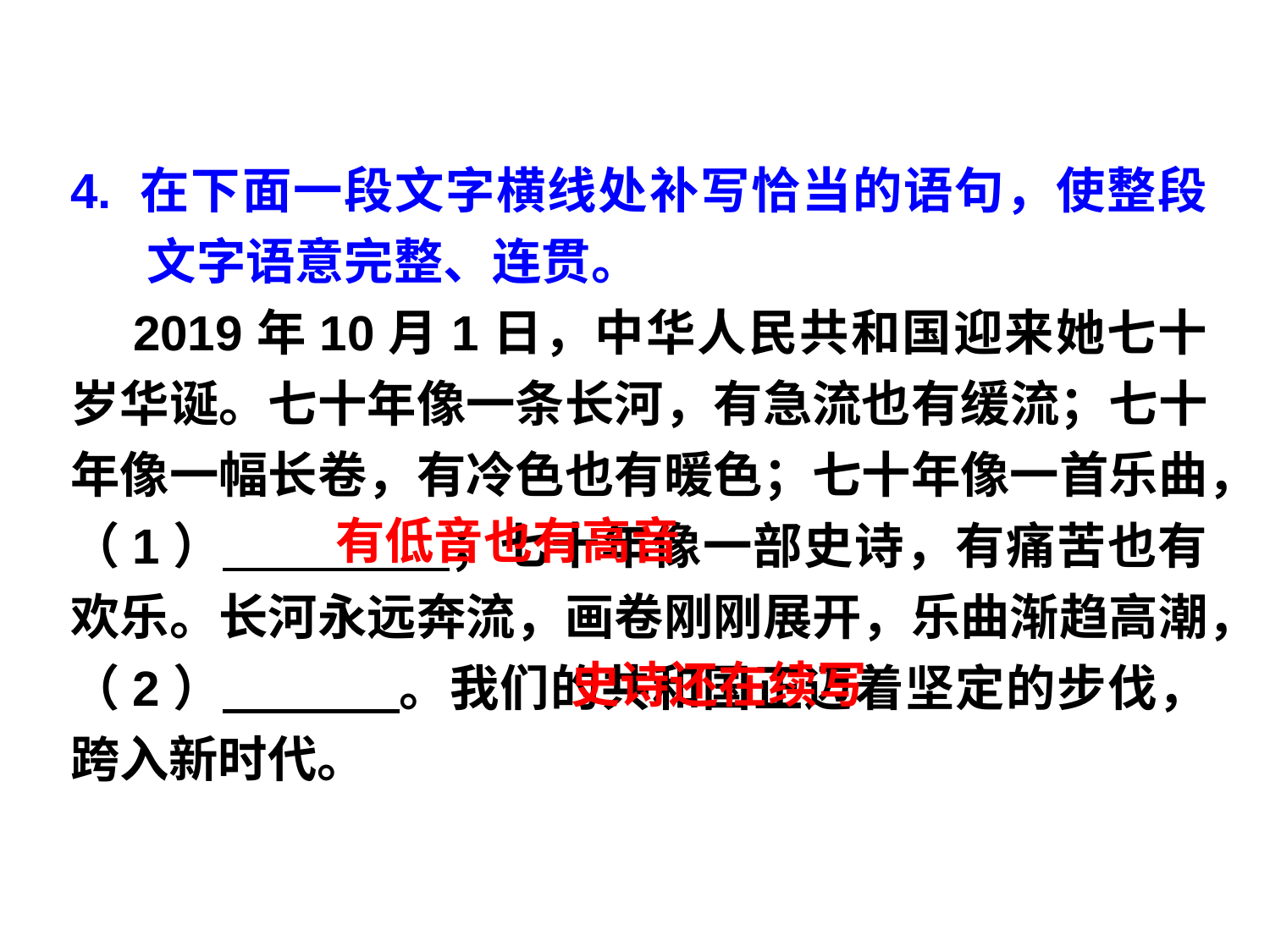

4. 在下面一段文字横线处补写恰当的语句，使整段文字语意完整、连贯。
    2019年10月1日，中华人民共和国迎来她七十岁华诞。七十年像一条长河，有急流也有缓流；七十年像一幅长卷，有冷色也有暖色；七十年像一首乐曲，（1）                  ；七十年像一部史诗，有痛苦也有欢乐。长河永远奔流，画卷刚刚展开，乐曲渐趋高潮，（2）              。我们的共和国正迈着坚定的步伐，跨入新时代。
有低音也有高音
史诗还在续写